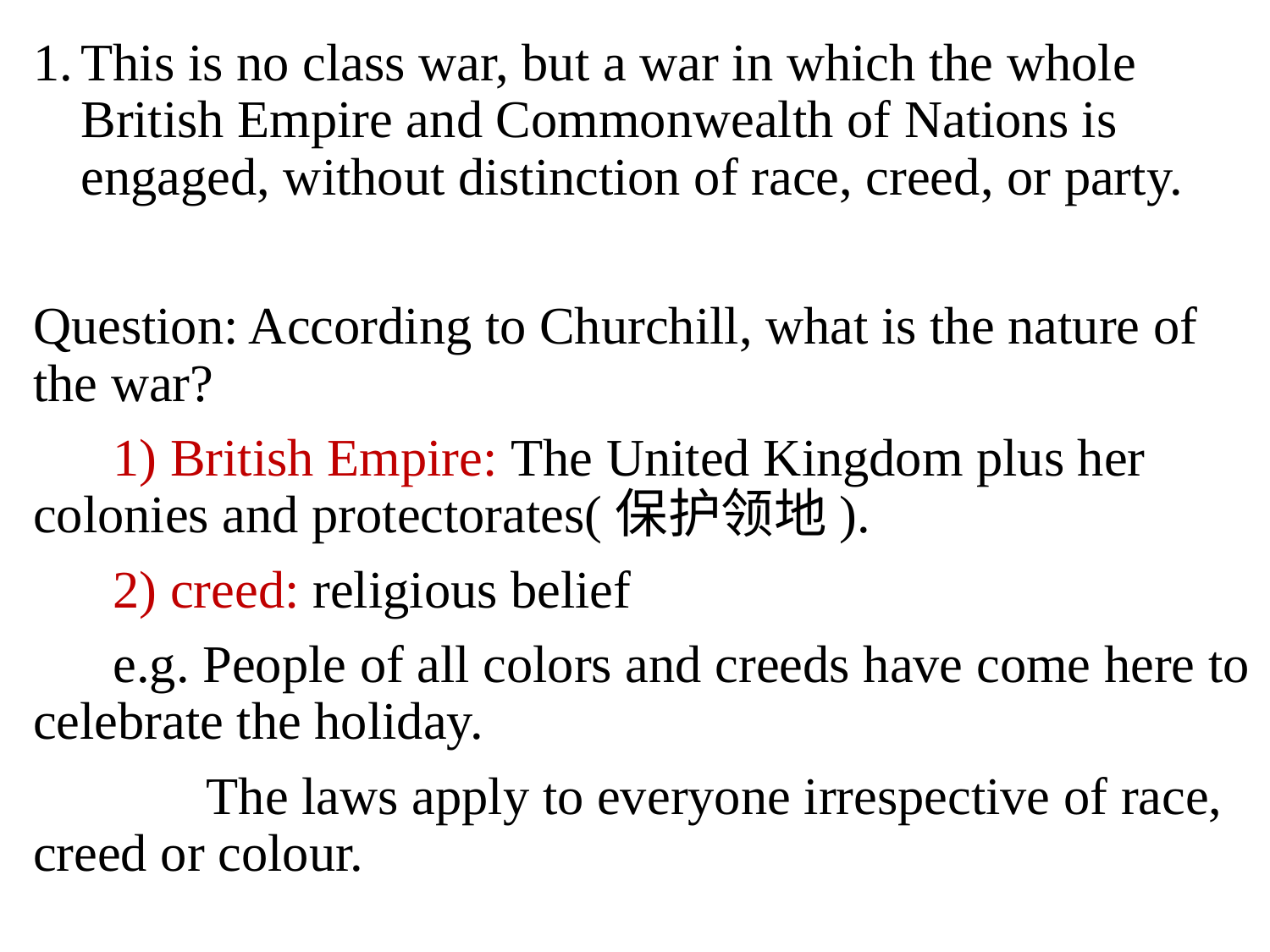

This is no class war, but a war in which the whole British Empire and Commonwealth of Nations is engaged, without distinction of race, creed, or party.

Question: According to Churchill, what is the nature of the war?
      1) British Empire: The United Kingdom plus her colonies and protectorates(保护领地).
      2) creed: religious belief
      e.g. People of all colors and creeds have come here to celebrate the holiday.
             The laws apply to everyone irrespective of race, creed or colour.